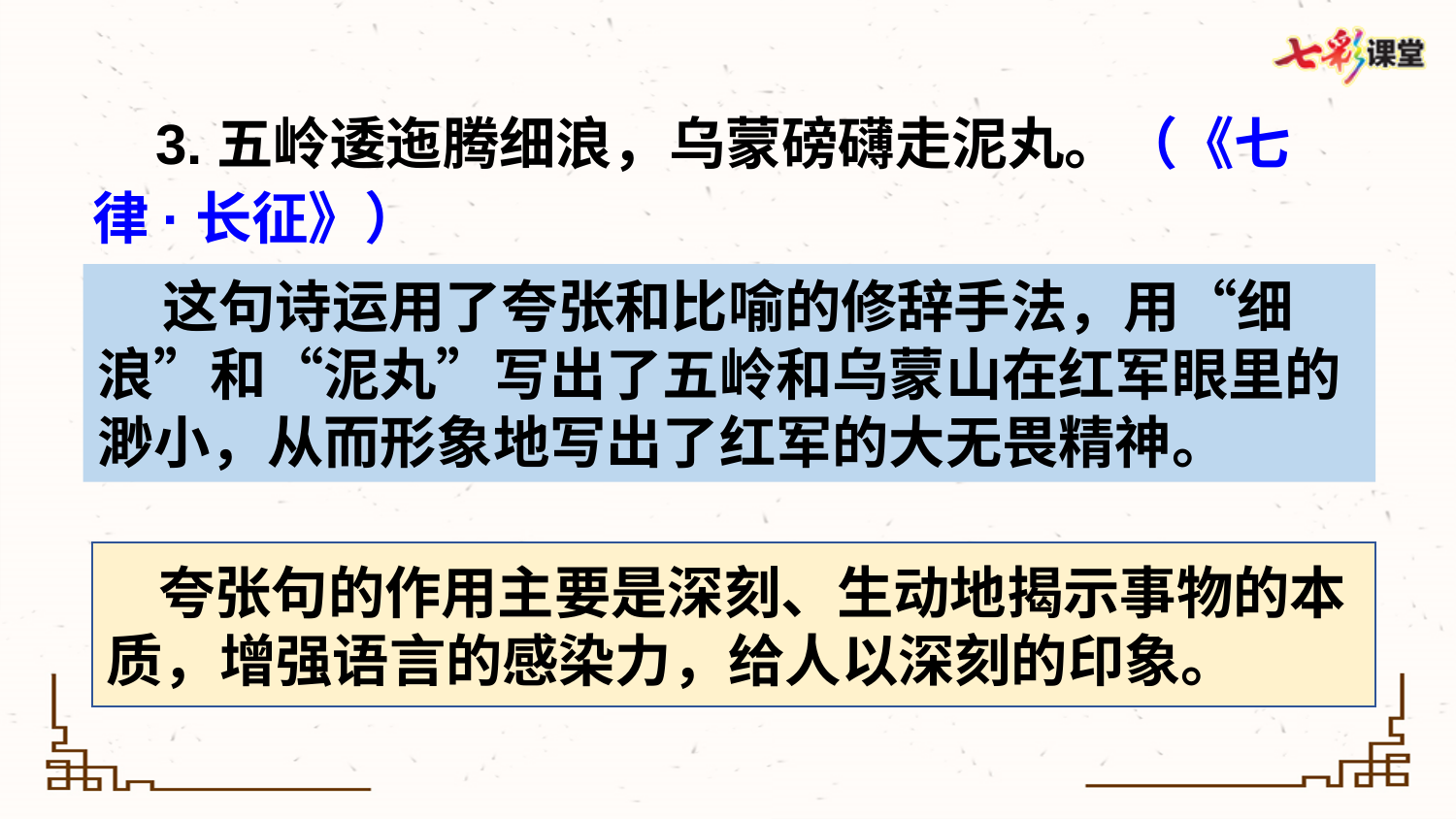

3.五岭逶迤腾细浪，乌蒙磅礴走泥丸。（《七律·长征》）
    这句诗运用了夸张和比喻的修辞手法，用“细浪”和“泥丸”写出了五岭和乌蒙山在红军眼里的渺小，从而形象地写出了红军的大无畏精神。
   夸张句的作用主要是深刻、生动地揭示事物的本质，增强语言的感染力，给人以深刻的印象。